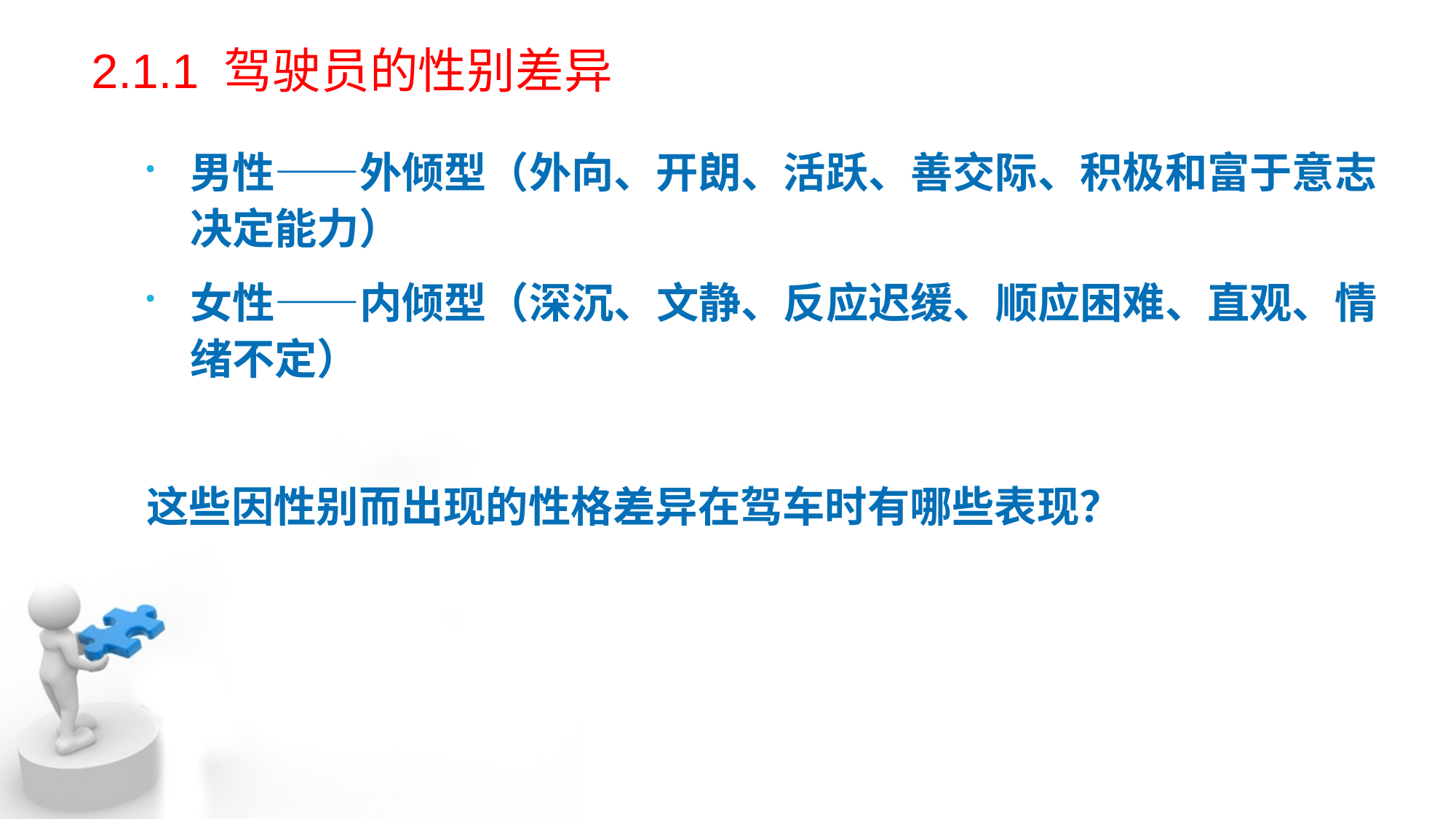

# 2.1.1 驾驶员的性别差异
男性——外倾型（外向、开朗、活跃、善交际、积极和富于意志决定能力）
女性——内倾型（深沉、文静、反应迟缓、顺应困难、直观、情绪不定）

这些因性别而出现的性格差异在驾车时有哪些表现？